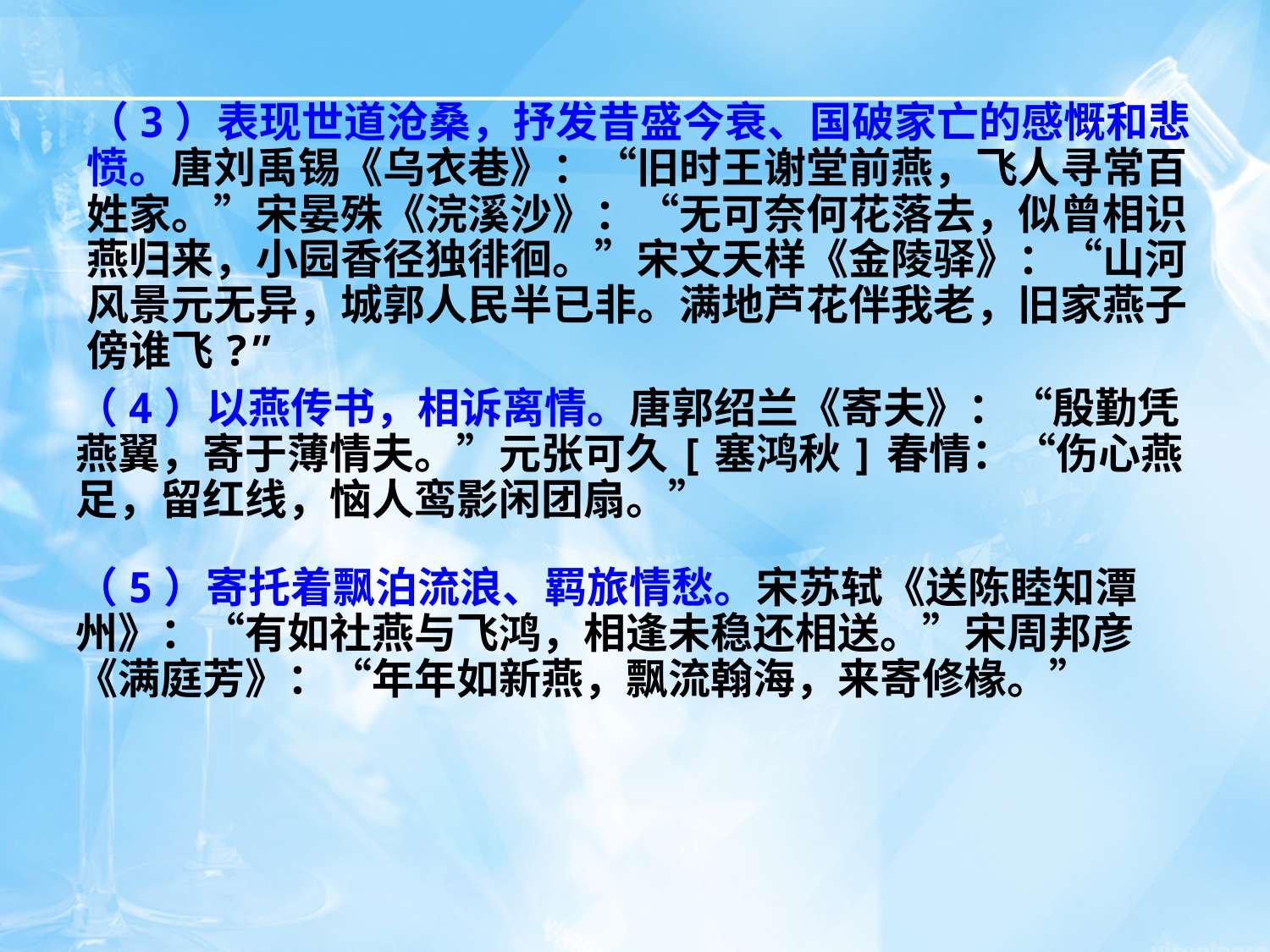

（3）表现世道沧桑，抒发昔盛今衰、国破家亡的感慨和悲愤。唐刘禹锡《乌衣巷》：“旧时王谢堂前燕，飞人寻常百姓家。”宋晏殊《浣溪沙》：“无可奈何花落去，似曾相识燕归来，小园香径独徘徊。”宋文天样《金陵驿》：“山河风景元无异，城郭人民半已非。满地芦花伴我老，旧家燕子傍谁飞?”
（4）以燕传书，相诉离情。唐郭绍兰《寄夫》：“殷勤凭燕翼，寄于薄情夫。”元张可久[塞鸿秋]春情：“伤心燕足，留红线，恼人鸾影闲团扇。”
（5）寄托着飘泊流浪、羁旅情愁。宋苏轼《送陈睦知潭州》：“有如社燕与飞鸿，相逢未稳还相送。”宋周邦彦《满庭芳》：“年年如新燕，飘流翰海，来寄修椽。”